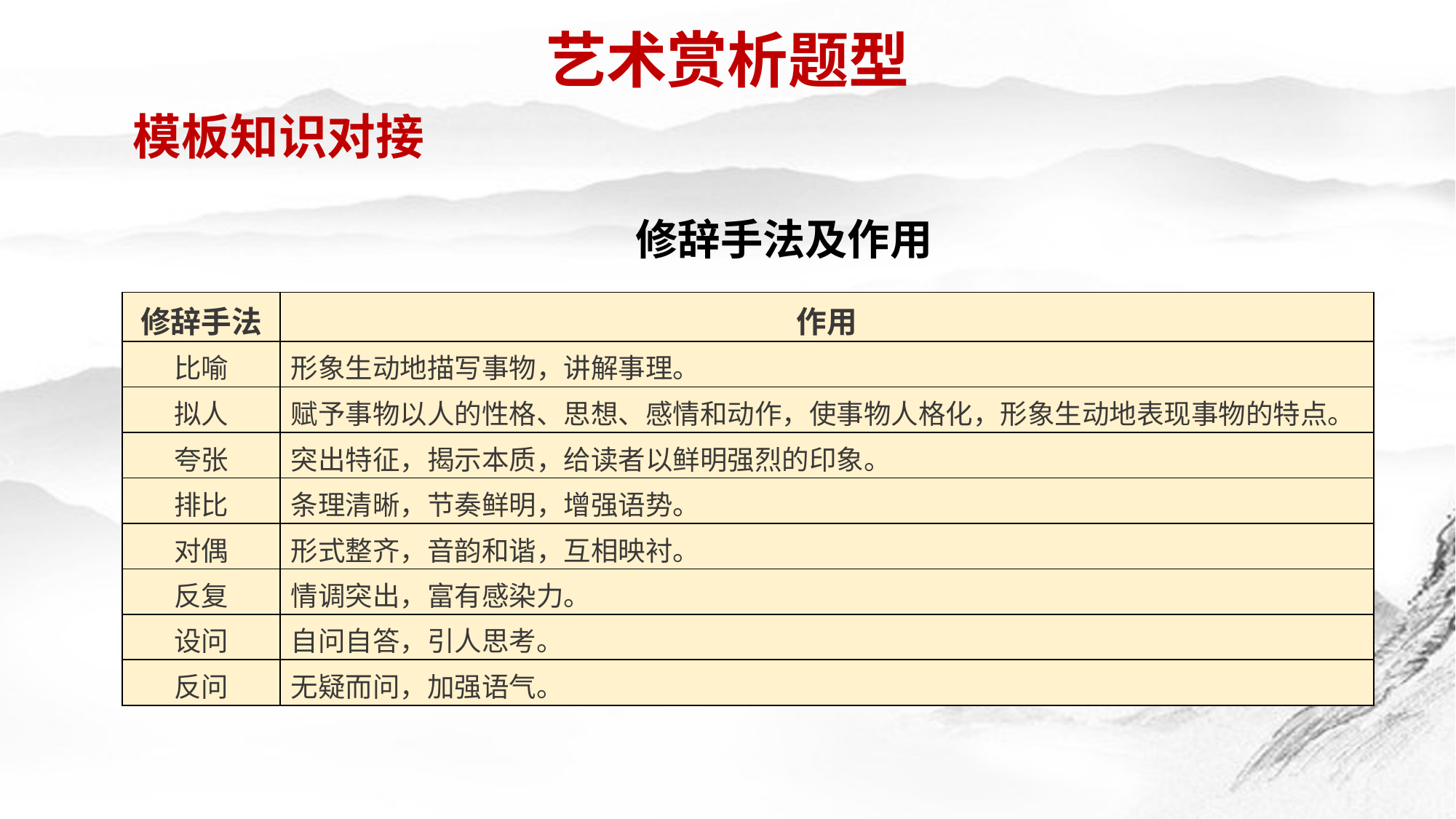

艺术赏析题型
模板知识对接
修辞手法及作用

| 修辞手法 | 作用 |
| --- | --- |
| 比喻 | 形象生动地描写事物，讲解事理。 |
| 拟人 | 赋予事物以人的性格、思想、感情和动作，使事物人格化，形象生动地表现事物的特点。 |
| 夸张 | 突出特征，揭示本质，给读者以鲜明强烈的印象。 |
| 排比 | 条理清晰，节奏鲜明，增强语势。 |
| 对偶 | 形式整齐，音韵和谐，互相映衬。 |
| 反复 | 情调突出，富有感染力。 |
| 设问 | 自问自答，引人思考。 |
| 反问 | 无疑而问，加强语气。 |